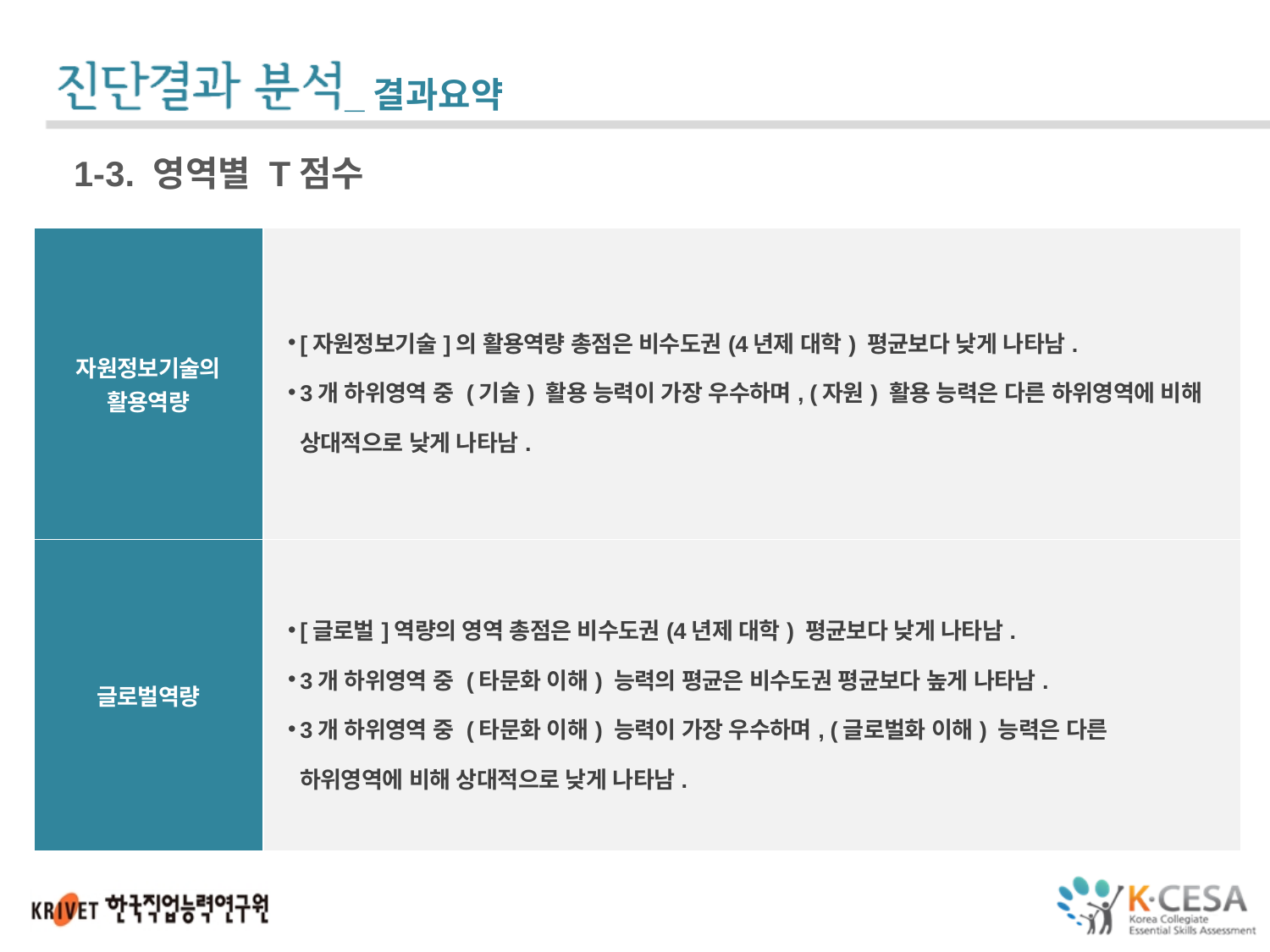

_결과요약
1-3. 영역별 T점수
| 자원정보기술의 활용역량 | [자원정보기술]의 활용역량 총점은 비수도권(4년제 대학) 평균보다 낮게 나타남. 3개 하위영역 중 (기술) 활용 능력이 가장 우수하며, (자원) 활용 능력은 다른 하위영역에 비해 상대적으로 낮게 나타남. |
| --- | --- |
| 글로벌역량 | [글로벌]역량의 영역 총점은 비수도권(4년제 대학) 평균보다 낮게 나타남. 3개 하위영역 중 (타문화 이해) 능력의 평균은 비수도권 평균보다 높게 나타남. 3개 하위영역 중 (타문화 이해) 능력이 가장 우수하며, (글로벌화 이해) 능력은 다른 하위영역에 비해 상대적으로 낮게 나타남. |